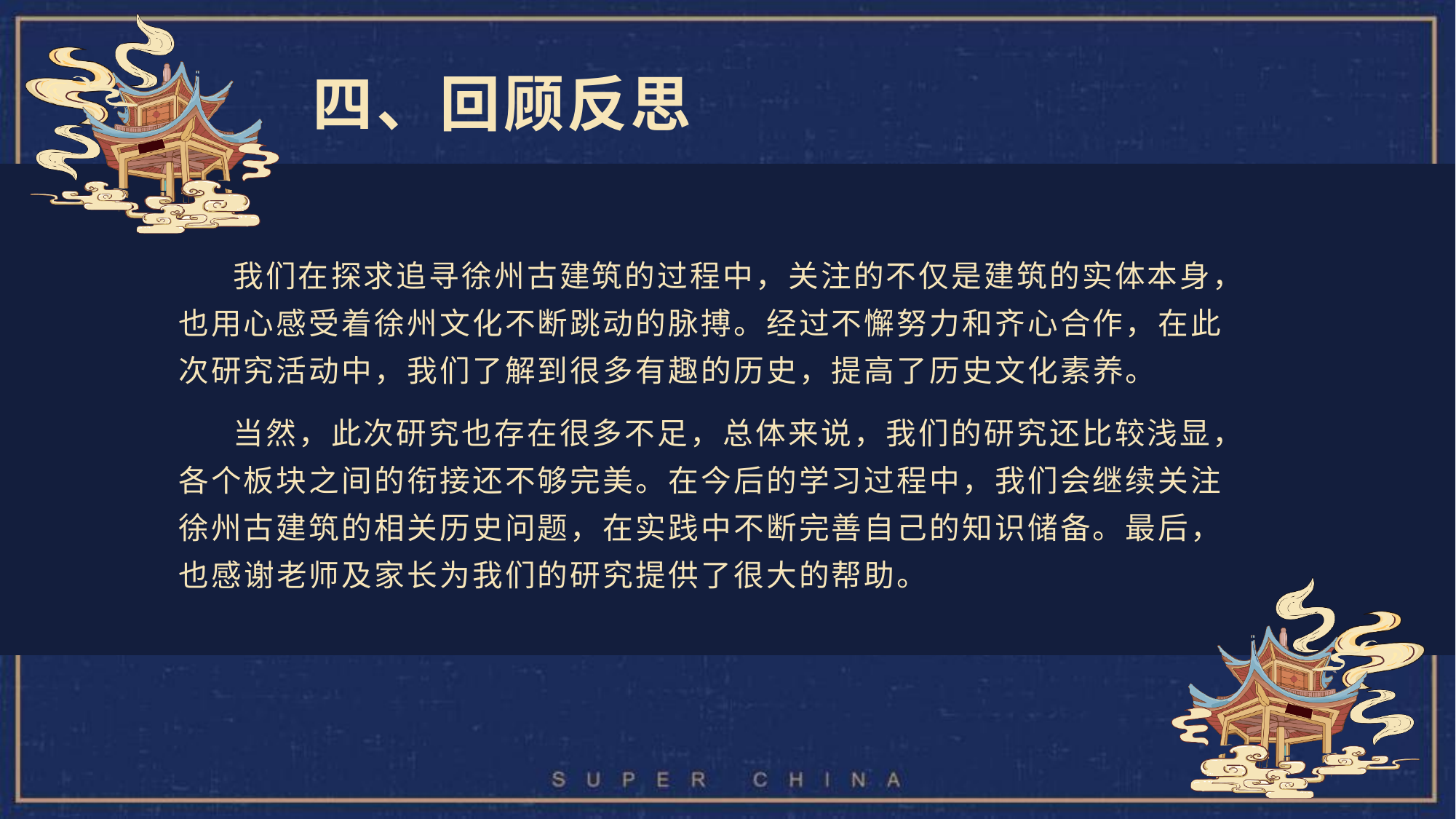

# 四、回顾反思
我们在探求追寻徐州古建筑的过程中，关注的不仅是建筑的实体本身，也用心感受着徐州文化不断跳动的脉搏。经过不懈努力和齐心合作，在此次研究活动中，我们了解到很多有趣的历史，提高了历史文化素养。
当然，此次研究也存在很多不足，总体来说，我们的研究还比较浅显，各个板块之间的衔接还不够完美。在今后的学习过程中，我们会继续关注徐州古建筑的相关历史问题，在实践中不断完善自己的知识储备。最后，也感谢老师及家长为我们的研究提供了很大的帮助。